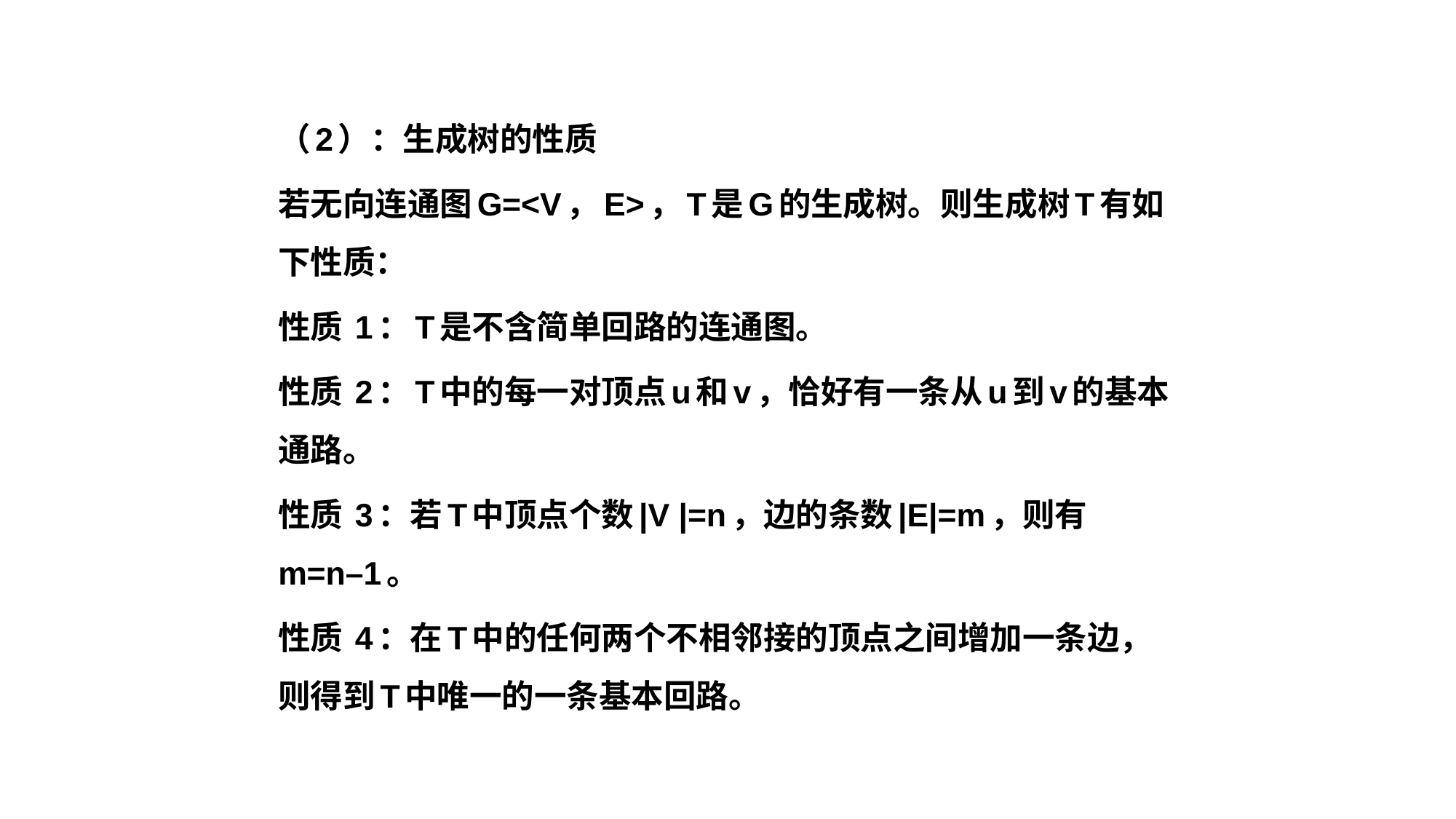

（2）：生成树的性质
若无向连通图G=<V，E>，T是G的生成树。则生成树T有如下性质：
性质 1：T是不含简单回路的连通图。
性质 2：T中的每一对顶点u和v，恰好有一条从u到v的基本通路。
性质 3：若T中顶点个数|V |=n，边的条数|E|=m，则有m=n–1。
性质 4：在T中的任何两个不相邻接的顶点之间增加一条边，则得到T中唯一的一条基本回路。